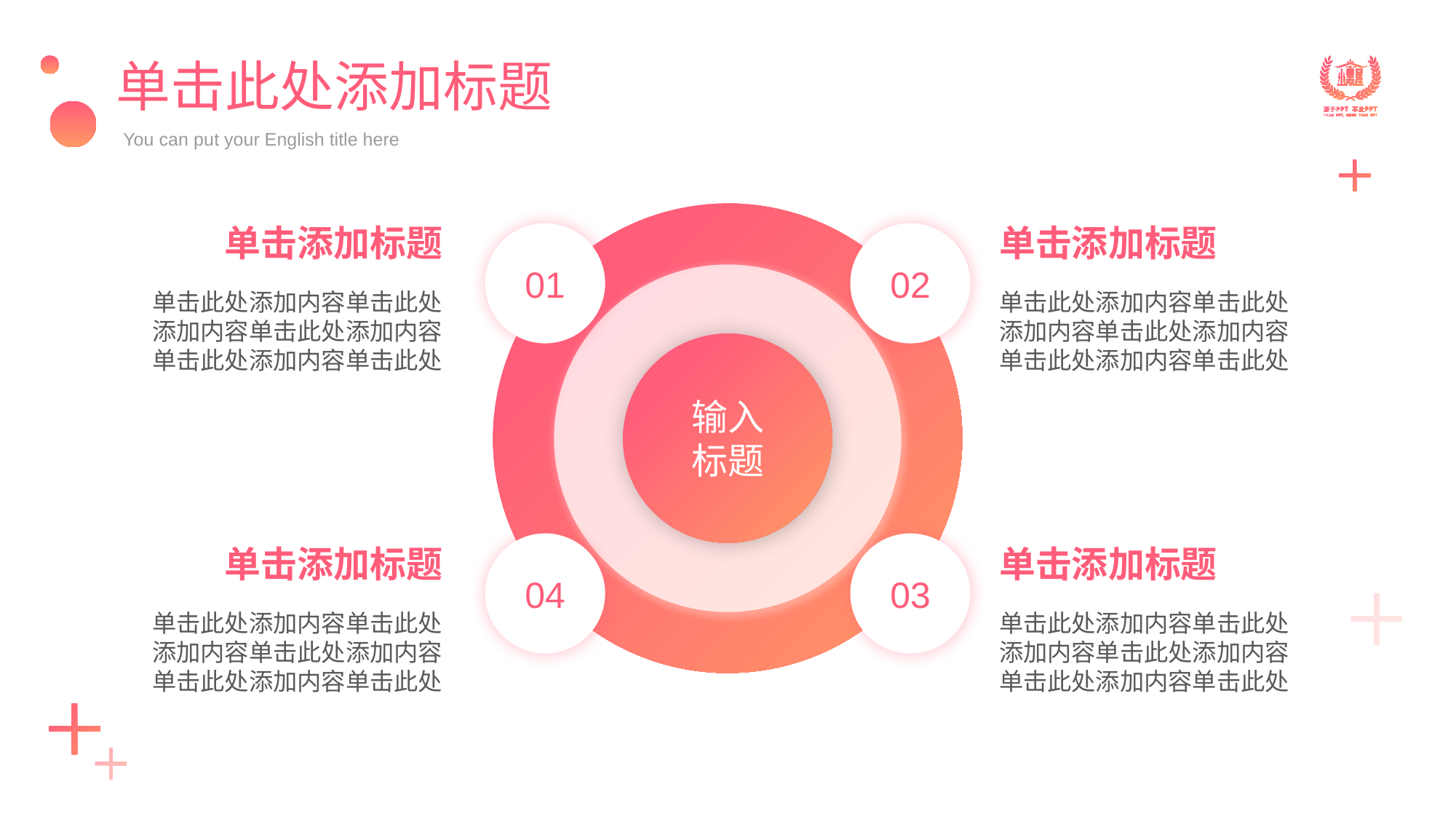

# 单击此处添加标题

You can put your English title here

单击添加标题
单击此处添加内容单击此处添加内容单击此处添加内容单击此处添加内容单击此处
单击添加标题
单击此处添加内容单击此处添加内容单击此处添加内容单击此处添加内容单击此处
01
02

输入
标题
04
03
单击添加标题
单击此处添加内容单击此处添加内容单击此处添加内容单击此处添加内容单击此处
单击添加标题
单击此处添加内容单击此处添加内容单击此处添加内容单击此处添加内容单击此处